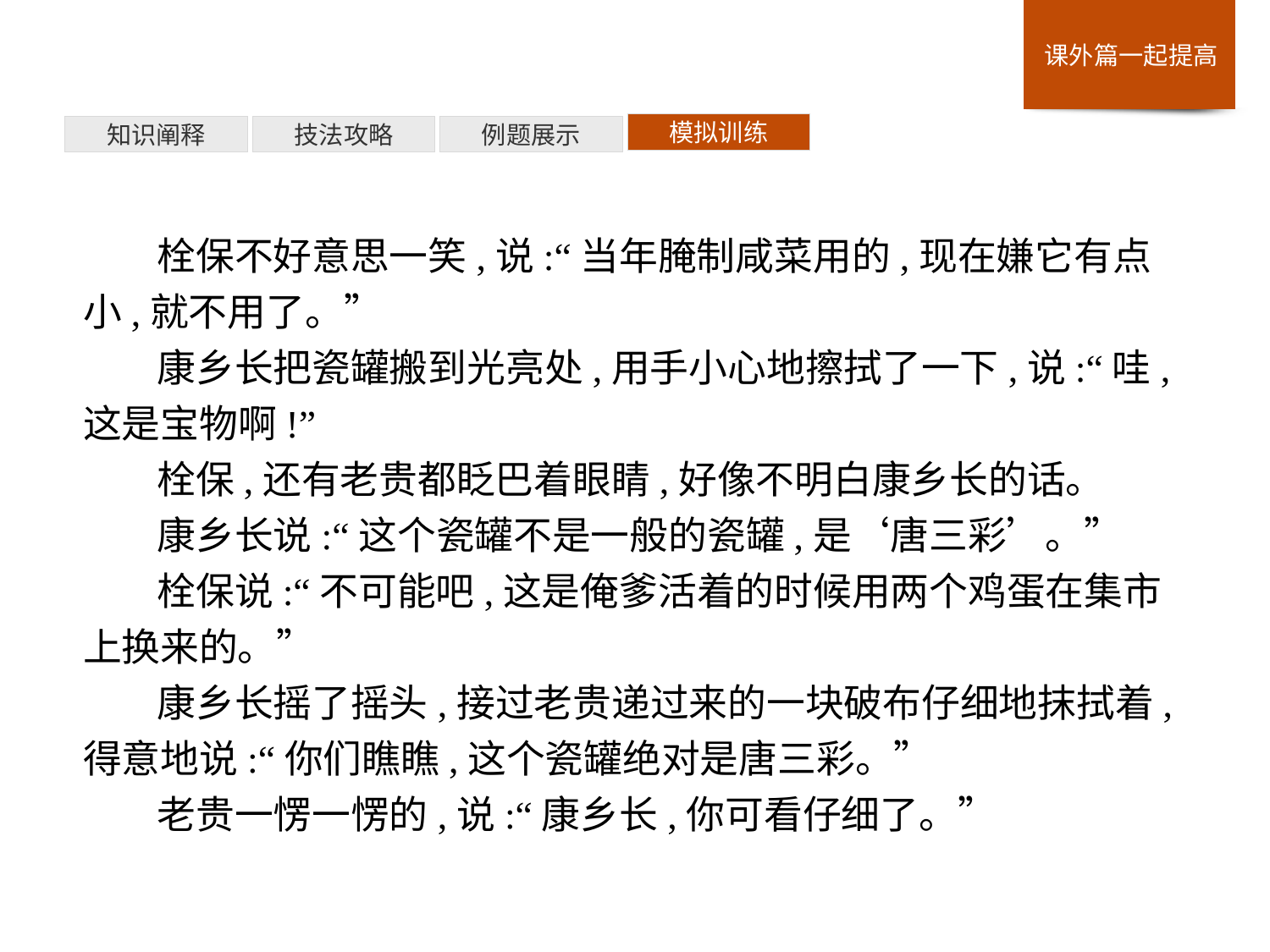

模拟训练
例题展示
技法攻略
知识阐释
栓保不好意思一笑,说:“当年腌制咸菜用的,现在嫌它有点小,就不用了。”
康乡长把瓷罐搬到光亮处,用手小心地擦拭了一下,说:“哇,这是宝物啊!”
栓保,还有老贵都眨巴着眼睛,好像不明白康乡长的话。
康乡长说:“这个瓷罐不是一般的瓷罐,是‘唐三彩’。”
栓保说:“不可能吧,这是俺爹活着的时候用两个鸡蛋在集市上换来的。”
康乡长摇了摇头,接过老贵递过来的一块破布仔细地抹拭着,得意地说:“你们瞧瞧,这个瓷罐绝对是唐三彩。”
老贵一愣一愣的,说:“康乡长,你可看仔细了。”